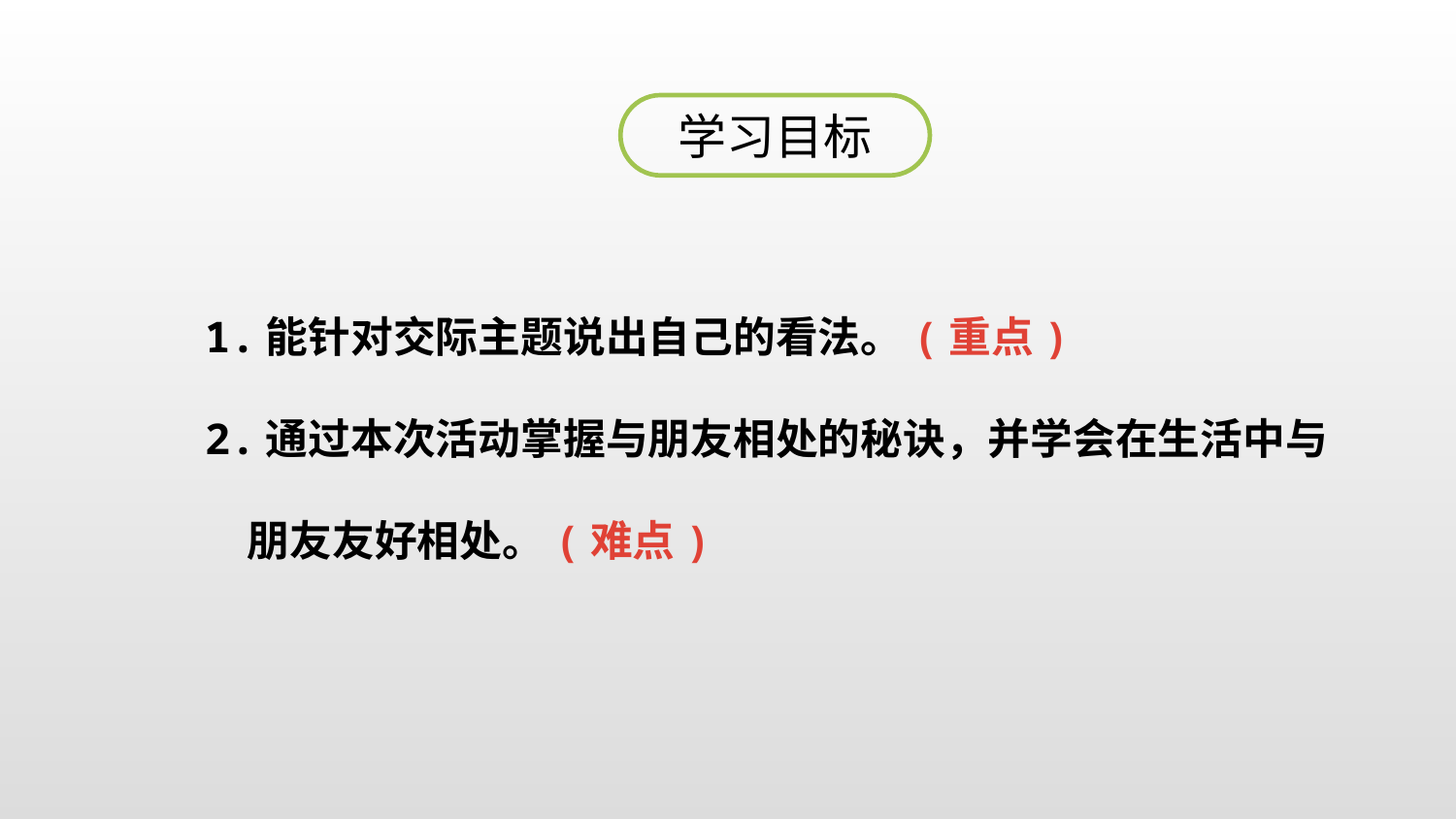

学习目标
1.能针对交际主题说出自己的看法。(重点)
2.通过本次活动掌握与朋友相处的秘诀，并学会在生活中与朋友友好相处。(难点)